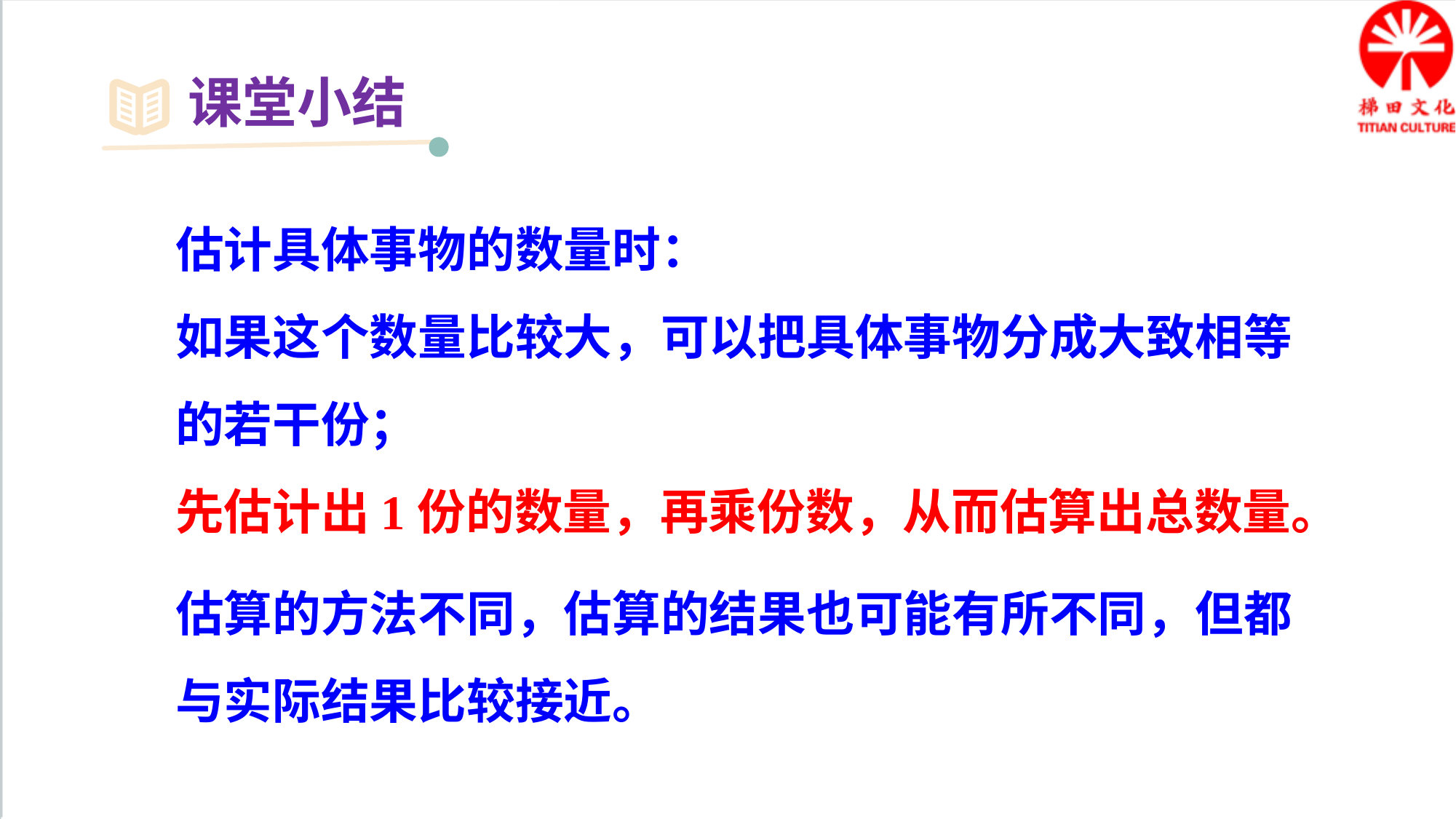

课堂小结

估计具体事物的数量时：
如果这个数量比较大，可以把具体事物分成大致相等的若干份；
先估计出1份的数量，再乘份数，从而估算出总数量。
估算的方法不同，估算的结果也可能有所不同，但都与实际结果比较接近。